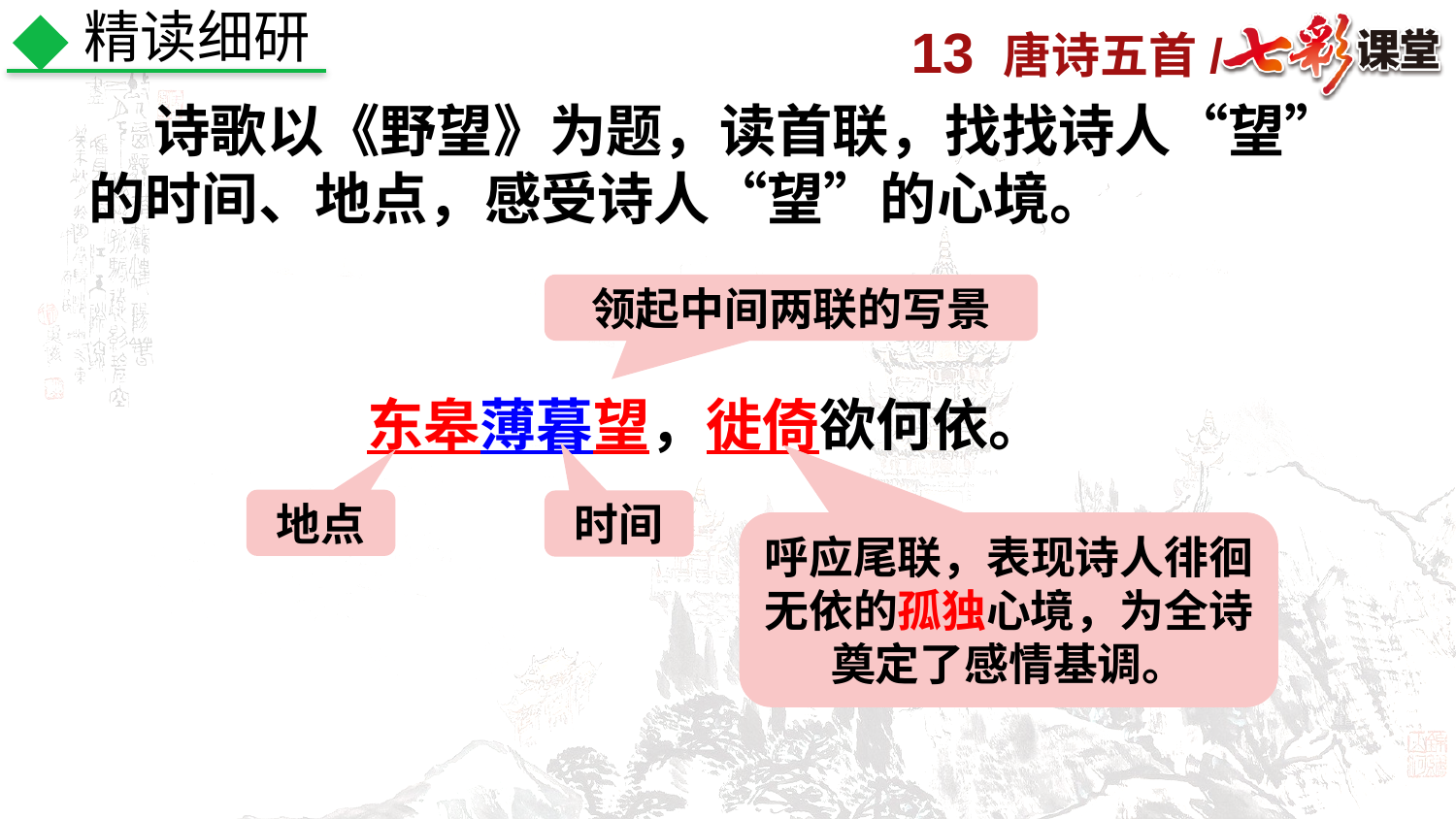

精读细研

    诗歌以《野望》为题，读首联，找找诗人“望”的时间、地点，感受诗人“望”的心境。
领起中间两联的写景
东皋薄暮望，徙倚欲何依。
地点
时间
呼应尾联，表现诗人徘徊无依的孤独心境，为全诗奠定了感情基调。